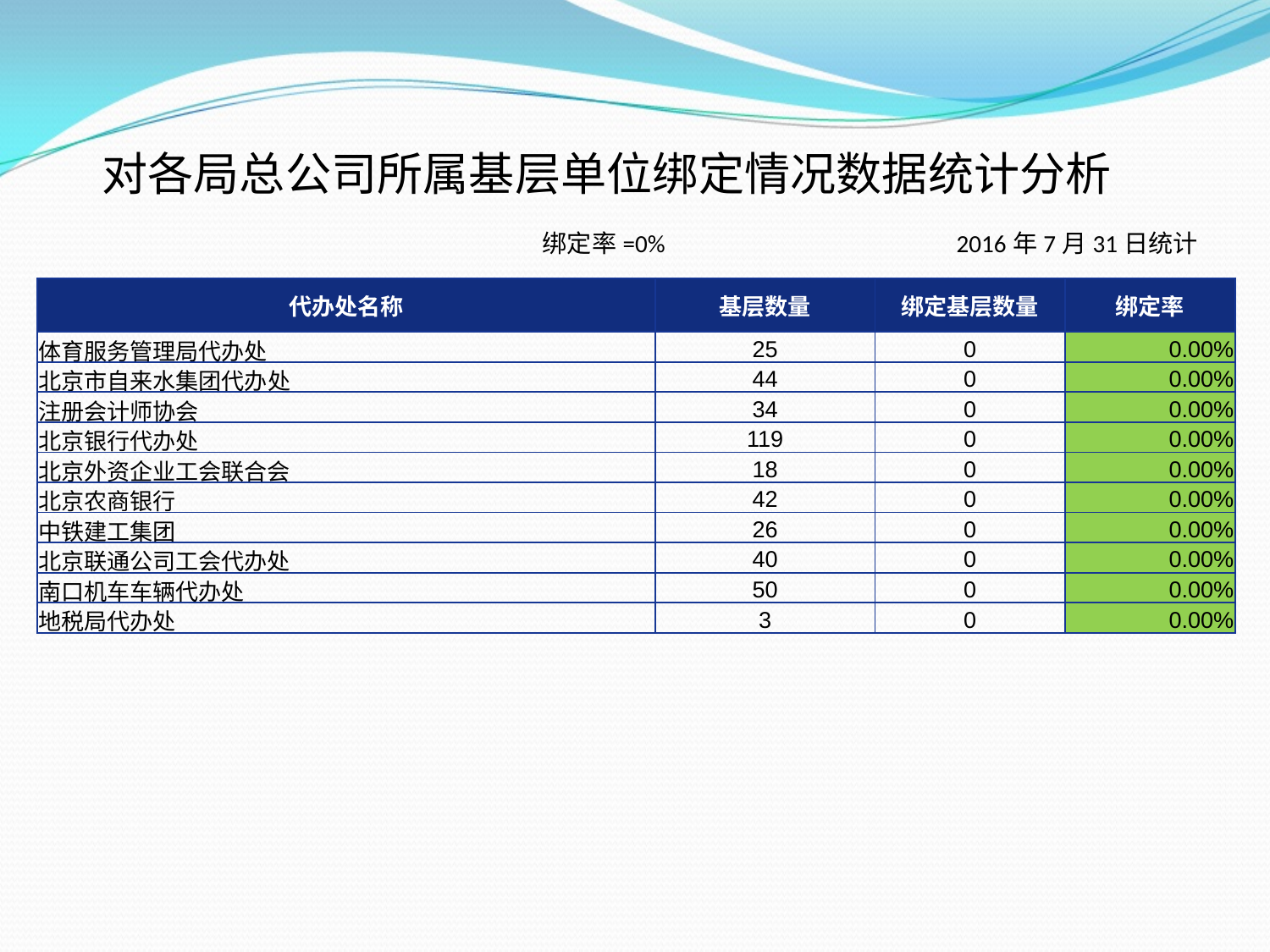

对各局总公司所属基层单位绑定情况数据统计分析
绑定率=0%                                                     2016年7月31日统计
| 代办处名称 | 基层数量 | 绑定基层数量 | 绑定率 |
| --- | --- | --- | --- |
| 体育服务管理局代办处 | 25 | 0 | 0.00% |
| 北京市自来水集团代办处 | 44 | 0 | 0.00% |
| 注册会计师协会 | 34 | 0 | 0.00% |
| 北京银行代办处 | 119 | 0 | 0.00% |
| 北京外资企业工会联合会 | 18 | 0 | 0.00% |
| 北京农商银行 | 42 | 0 | 0.00% |
| 中铁建工集团 | 26 | 0 | 0.00% |
| 北京联通公司工会代办处 | 40 | 0 | 0.00% |
| 南口机车车辆代办处 | 50 | 0 | 0.00% |
| 地税局代办处 | 3 | 0 | 0.00% |